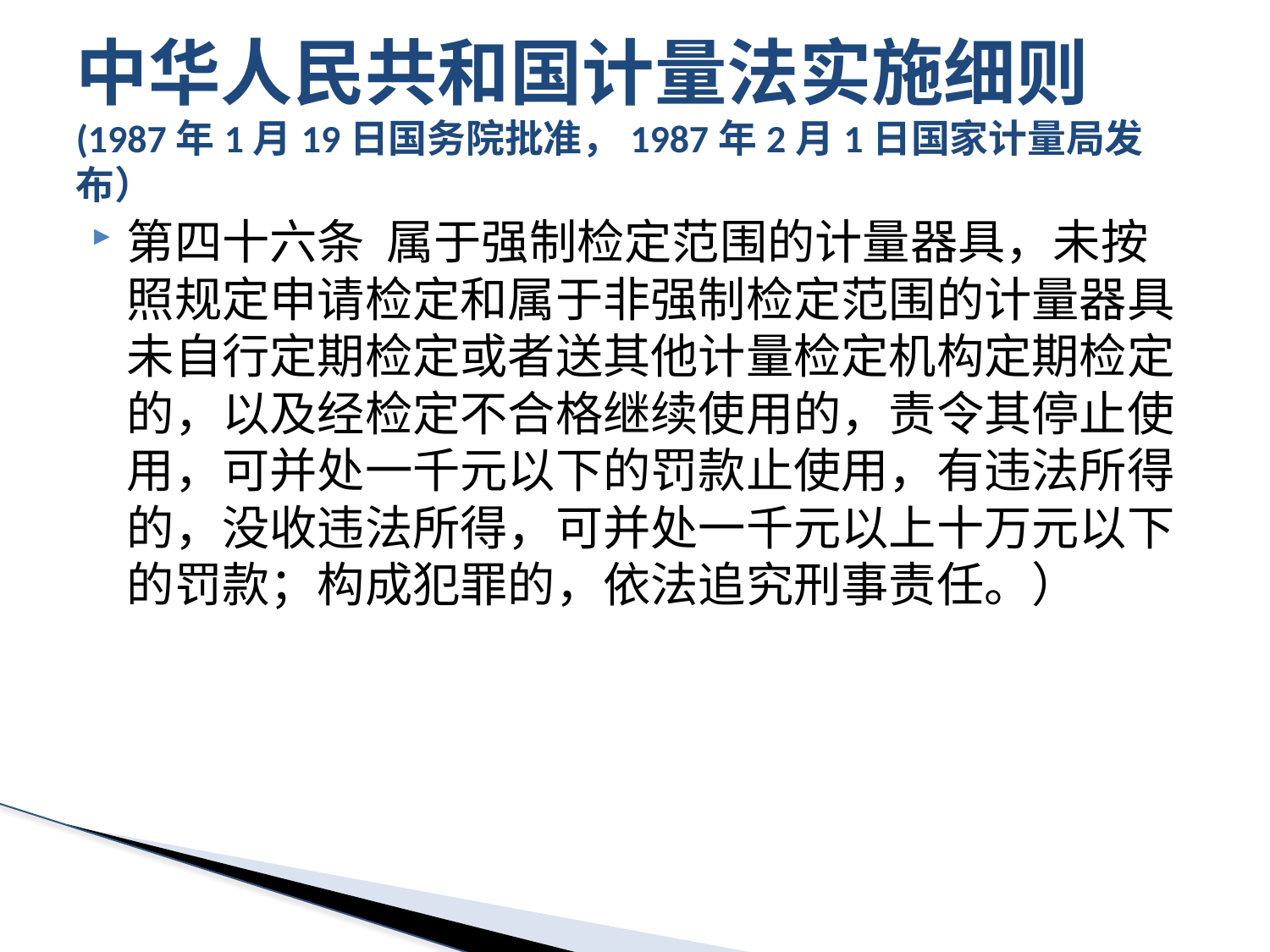

# 中华人民共和国计量法实施细则 (1987年1月19日国务院批准，1987年2月1日国家计量局发布）
第四十六条  属于强制检定范围的计量器具，未按照规定申请检定和属于非强制检定范围的计量器具未自行定期检定或者送其他计量检定机构定期检定的，以及经检定不合格继续使用的，责令其停止使用，可并处一千元以下的罚款止使用，有违法所得的，没收违法所得，可并处一千元以上十万元以下的罚款；构成犯罪的，依法追究刑事责任。）